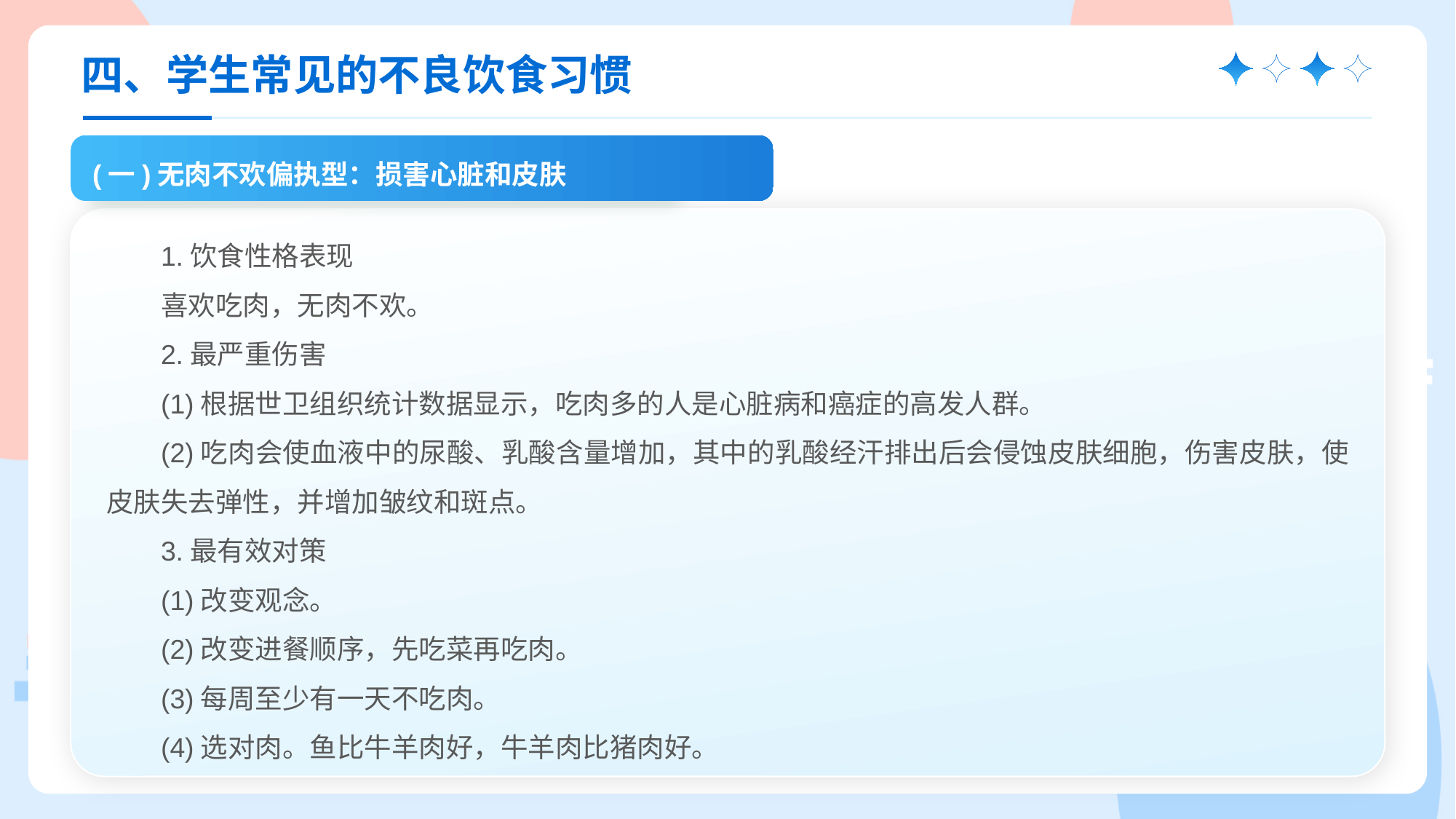

四、学生常见的不良饮食习惯

(一)无肉不欢偏执型：损害心脏和皮肤

1.饮食性格表现
喜欢吃肉，无肉不欢。
2.最严重伤害
(1)根据世卫组织统计数据显示，吃肉多的人是心脏病和癌症的高发人群。
(2)吃肉会使血液中的尿酸、乳酸含量增加，其中的乳酸经汗排出后会侵蚀皮肤细胞，伤害皮肤，使皮肤失去弹性，并增加皱纹和斑点。
3.最有效对策
(1)改变观念。
(2)改变进餐顺序，先吃菜再吃肉。
(3)每周至少有一天不吃肉。
(4)选对肉。鱼比牛羊肉好，牛羊肉比猪肉好。